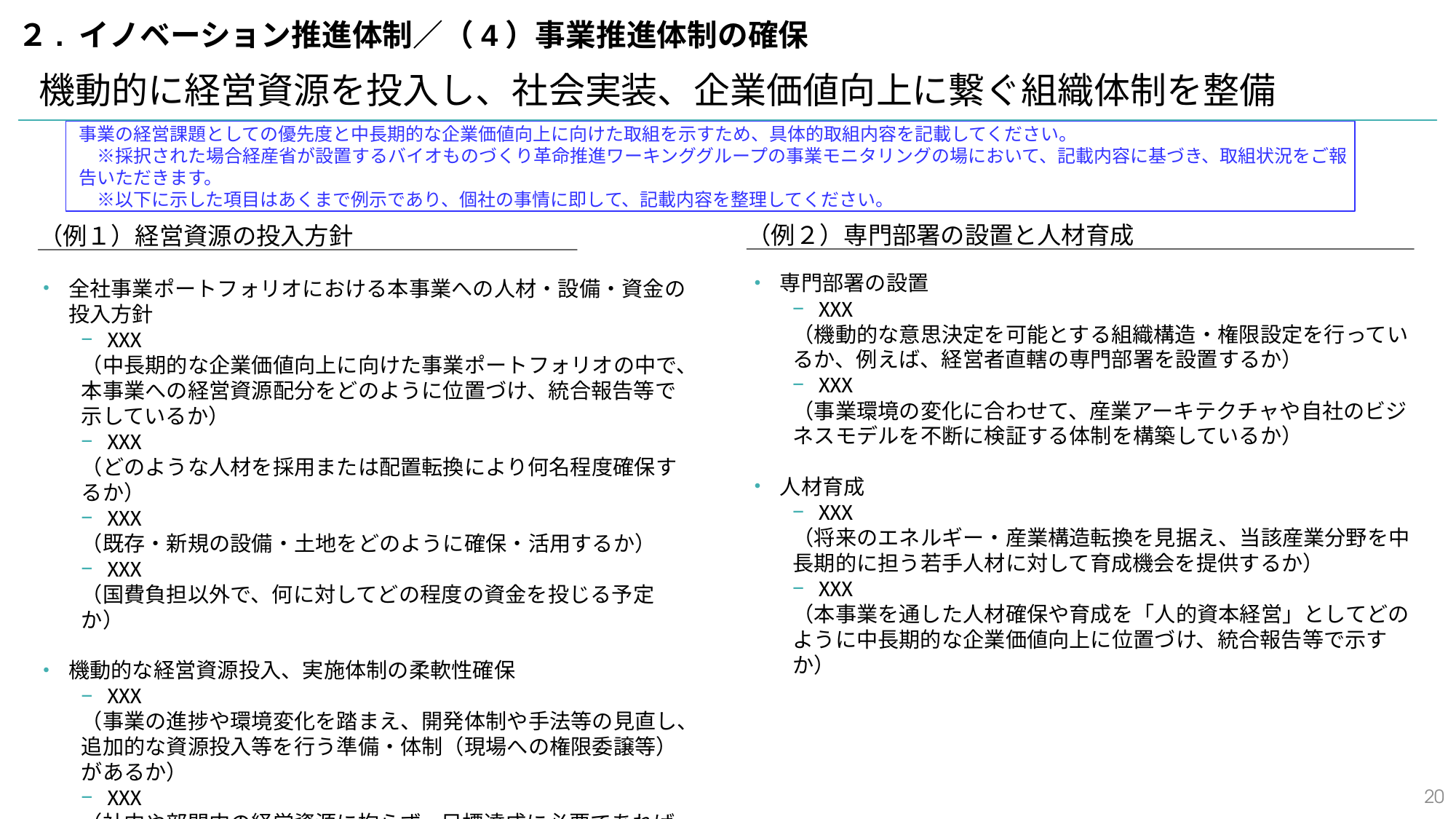

２. イノベーション推進体制／（4）事業推進体制の確保
機動的に経営資源を投入し、社会実装、企業価値向上に繋ぐ組織体制を整備
事業の経営課題としての優先度と中長期的な企業価値向上に向けた取組を示すため、具体的取組内容を記載してください。
　※採択された場合経産省が設置するバイオものづくり革命推進ワーキンググループの事業モニタリングの場において、記載内容に基づき、取組状況をご報告いただきます。
　※以下に示した項目はあくまで例示であり、個社の事情に即して、記載内容を整理してください。
（例２）専門部署の設置と人材育成
（例１）経営資源の投入方針

全社事業ポートフォリオにおける本事業への人材・設備・資金の投入方針
XXX
（中長期的な企業価値向上に向けた事業ポートフォリオの中で、本事業への経営資源配分をどのように位置づけ、統合報告等で示しているか）
XXX
（どのような人材を採用または配置転換により何名程度確保するか）
XXX
（既存・新規の設備・土地をどのように確保・活用するか）
XXX
（国費負担以外で、何に対してどの程度の資金を投じる予定か）

機動的な経営資源投入、実施体制の柔軟性確保
XXX
（事業の進捗や環境変化を踏まえ、開発体制や手法等の見直し、追加的な資源投入等を行う準備・体制（現場への権限委譲等）があるか）
XXX
（社内や部門内の経営資源に拘らず、目標達成に必要であれば、躊躇なく外部リソースを活用する用意があるか）
XXX
（プロトタイプを潜在顧客に提供することでフィードバックを得て、アジャイルに方針を見直す計画があるか）

専門部署の設置
XXX
（機動的な意思決定を可能とする組織構造・権限設定を行っているか、例えば、経営者直轄の専門部署を設置するか）
XXX
（事業環境の変化に合わせて、産業アーキテクチャや自社のビジネスモデルを不断に検証する体制を構築しているか）

人材育成
XXX
（将来のエネルギー・産業構造転換を見据え、当該産業分野を中長期的に担う若手人材に対して育成機会を提供するか）
XXX
（本事業を通した人材確保や育成を「人的資本経営」としてどのように中長期的な企業価値向上に位置づけ、統合報告等で示すか）
20